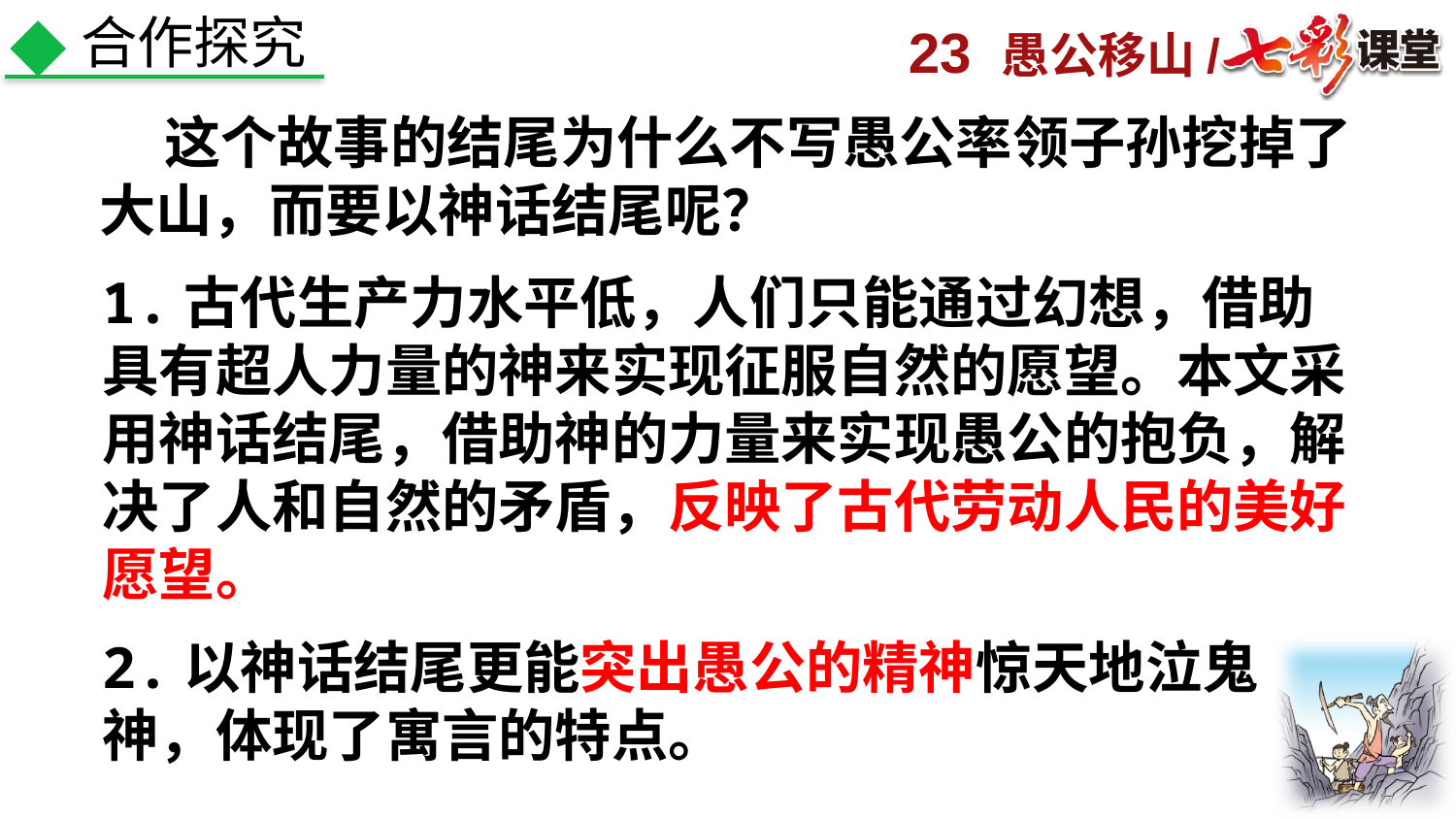

合作探究

    这个故事的结尾为什么不写愚公率领子孙挖掉了大山，而要以神话结尾呢？
1.古代生产力水平低，人们只能通过幻想，借助具有超人力量的神来实现征服自然的愿望。本文采用神话结尾，借助神的力量来实现愚公的抱负，解决了人和自然的矛盾，反映了古代劳动人民的美好愿望。
2.以神话结尾更能突出愚公的精神惊天地泣鬼神，体现了寓言的特点。